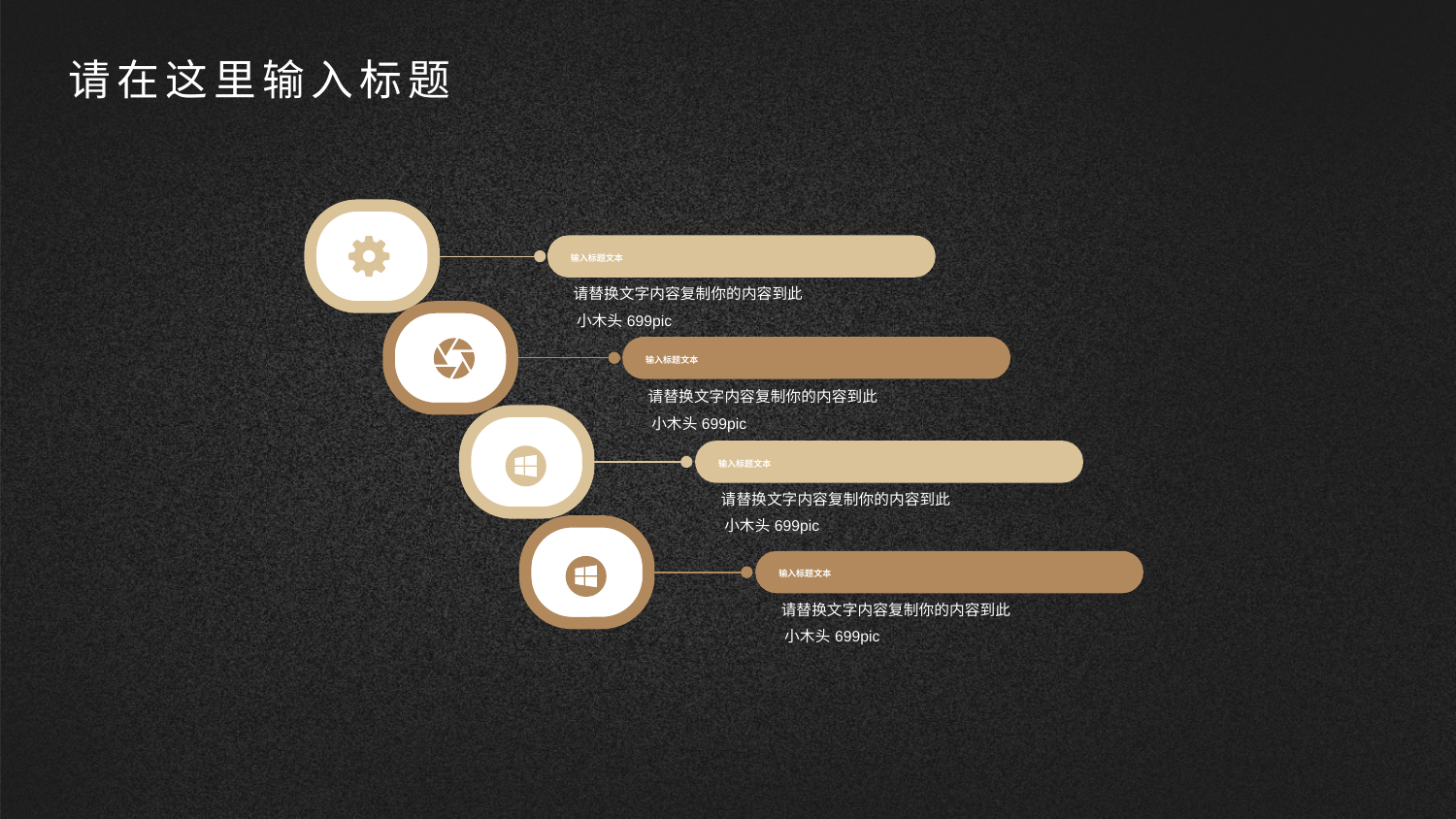

请在这里输入标题

输入标题文本
请替换文字内容复制你的内容到此
 小木头699pic

输入标题文本
请替换文字内容复制你的内容到此
 小木头699pic

输入标题文本
请替换文字内容复制你的内容到此
 小木头699pic

输入标题文本
请替换文字内容复制你的内容到此
 小木头699pic